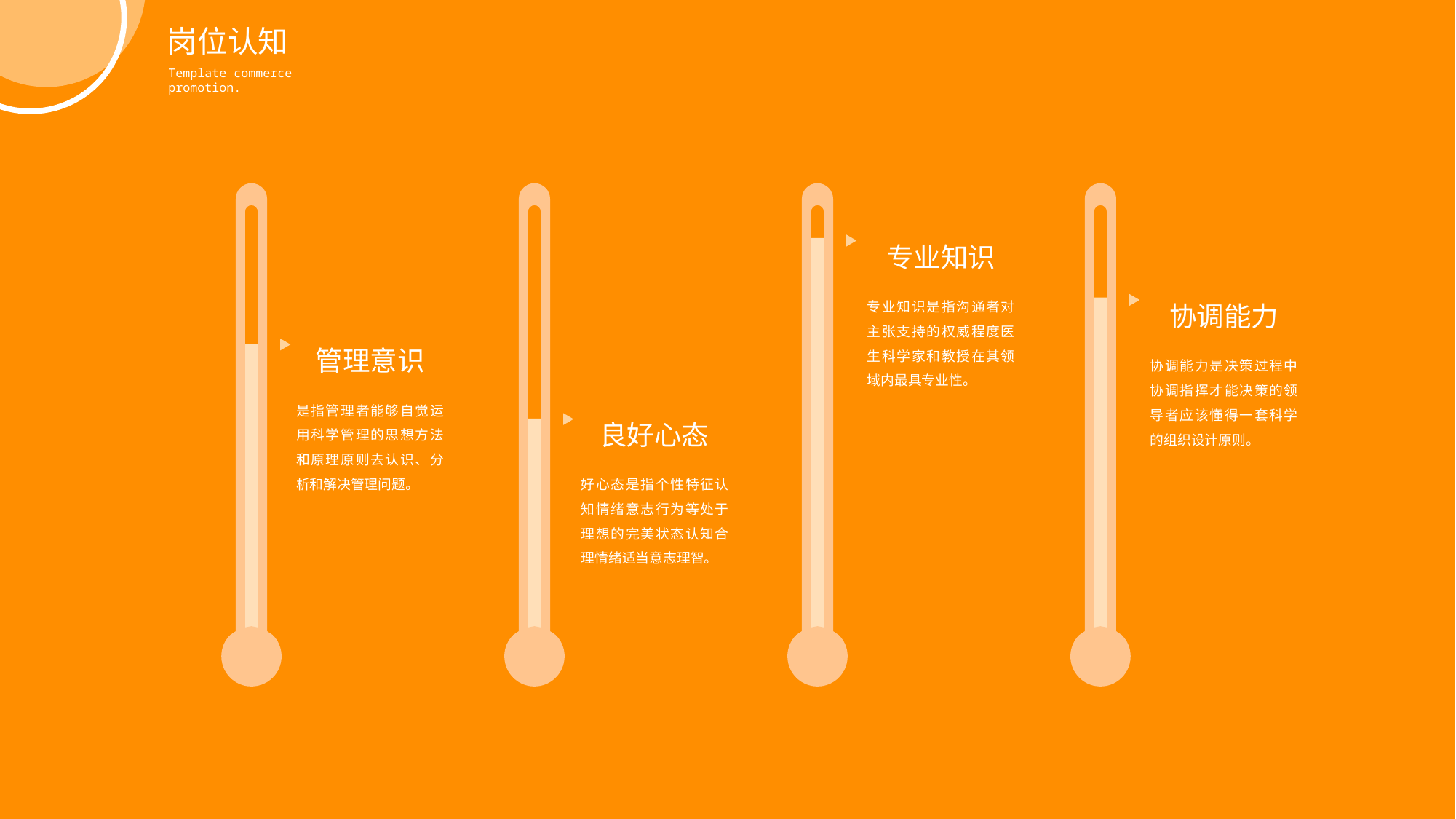

岗位认知
Template commerce promotion.

专业知识

专业知识是指沟通者对主张支持的权威程度医生科学家和教授在其领域内最具专业性。
协调能力

管理意识

协调能力是决策过程中协调指挥才能决策的领导者应该懂得一套科学的组织设计原则。

是指管理者能够自觉运用科学管理的思想方法和原理原则去认识、分析和解决管理问题。
良好心态

好心态是指个性特征认知情绪意志行为等处于理想的完美状态认知合理情绪适当意志理智。